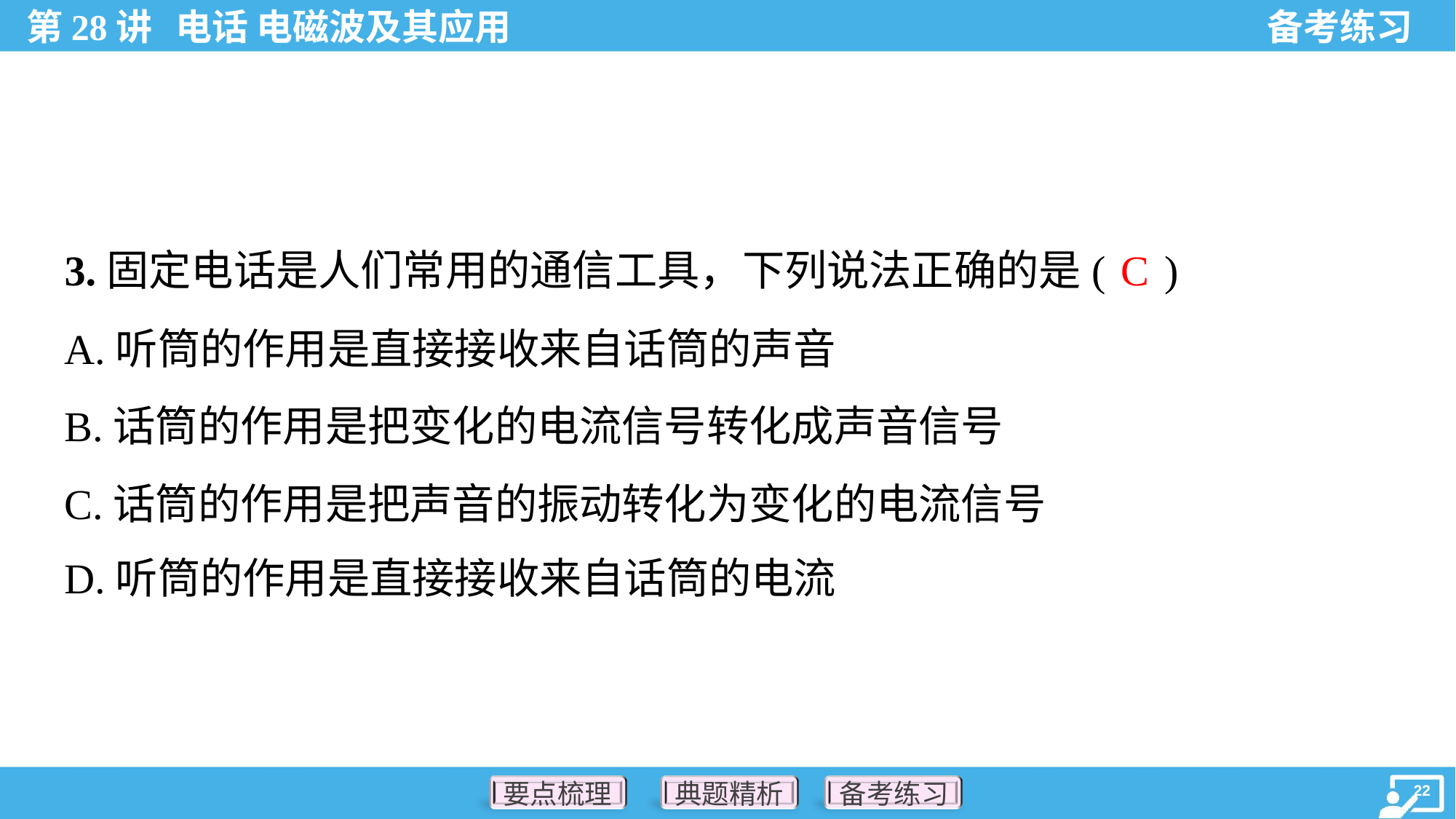

C
3.固定电话是人们常用的通信工具，下列说法正确的是(     )
A.听筒的作用是直接接收来自话筒的声音
B.话筒的作用是把变化的电流信号转化成声音信号
C.话筒的作用是把声音的振动转化为变化的电流信号
D.听筒的作用是直接接收来自话筒的电流